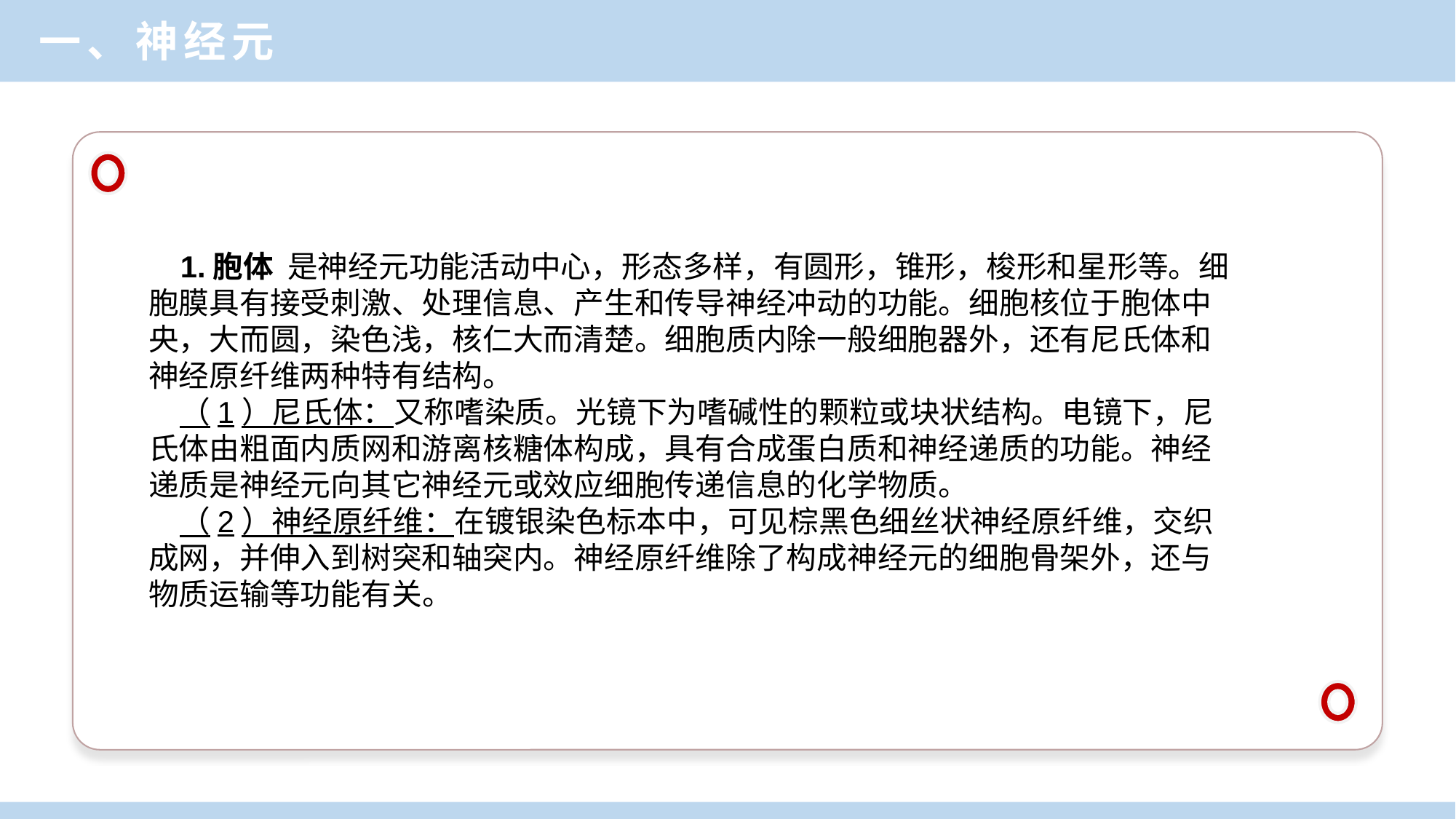

一、神经元

1.胞体  是神经元功能活动中心，形态多样，有圆形，锥形，梭形和星形等。细胞膜具有接受刺激、处理信息、产生和传导神经冲动的功能。细胞核位于胞体中央，大而圆，染色浅，核仁大而清楚。细胞质内除一般细胞器外，还有尼氏体和神经原纤维两种特有结构。
（1）尼氏体：又称嗜染质。光镜下为嗜碱性的颗粒或块状结构。电镜下，尼氏体由粗面内质网和游离核糖体构成，具有合成蛋白质和神经递质的功能。神经递质是神经元向其它神经元或效应细胞传递信息的化学物质。
（2）神经原纤维：在镀银染色标本中，可见棕黑色细丝状神经原纤维，交织成网，并伸入到树突和轴突内。神经原纤维除了构成神经元的细胞骨架外，还与物质运输等功能有关。